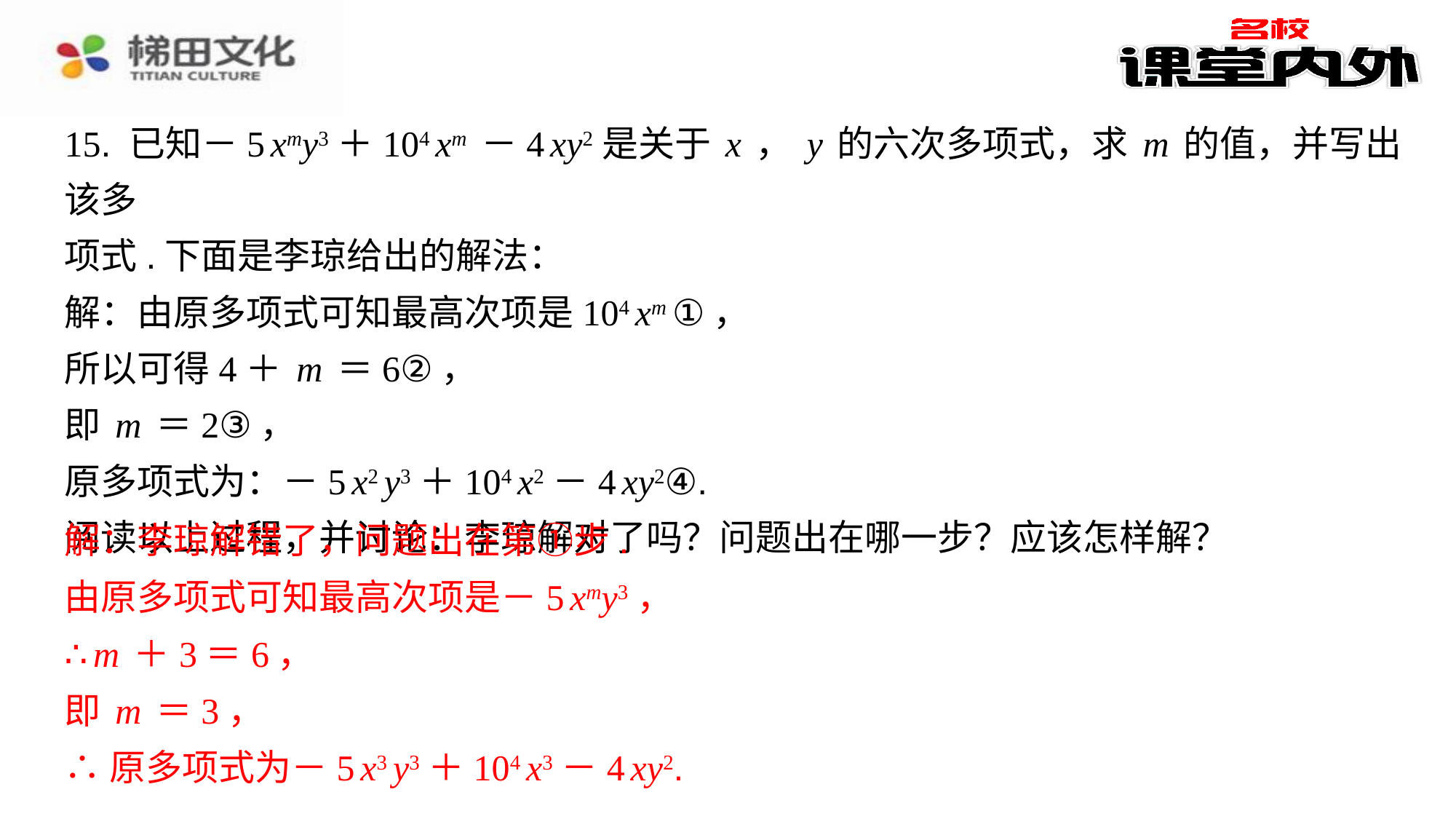

15. 已知－5xmy3＋104xm－4xy2是关于x，y的六次多项式，求m的值，并写出该多
项式.下面是李琼给出的解法：
解：由原多项式可知最高次项是104xm①，
所以可得4＋m＝6②，
即m＝2③，
原多项式为：－5x2y3＋104x2－4xy2④.
阅读以上过程，并讨论：李琼解对了吗？问题出在哪一步？应该怎样解？
解：李琼解错了，问题出在第①步.
由原多项式可知最高次项是－5xmy3，
∴m＋3＝6，
即m＝3，
∴原多项式为－5x3y3＋104x3－4xy2.
解：李琼解错了，问题出在第①步.
由原多项式可知最高次项是－5xmy3，
∴m＋3＝6，
即m＝3，
∴原多项式为－5x3y3＋104x3－4xy2.